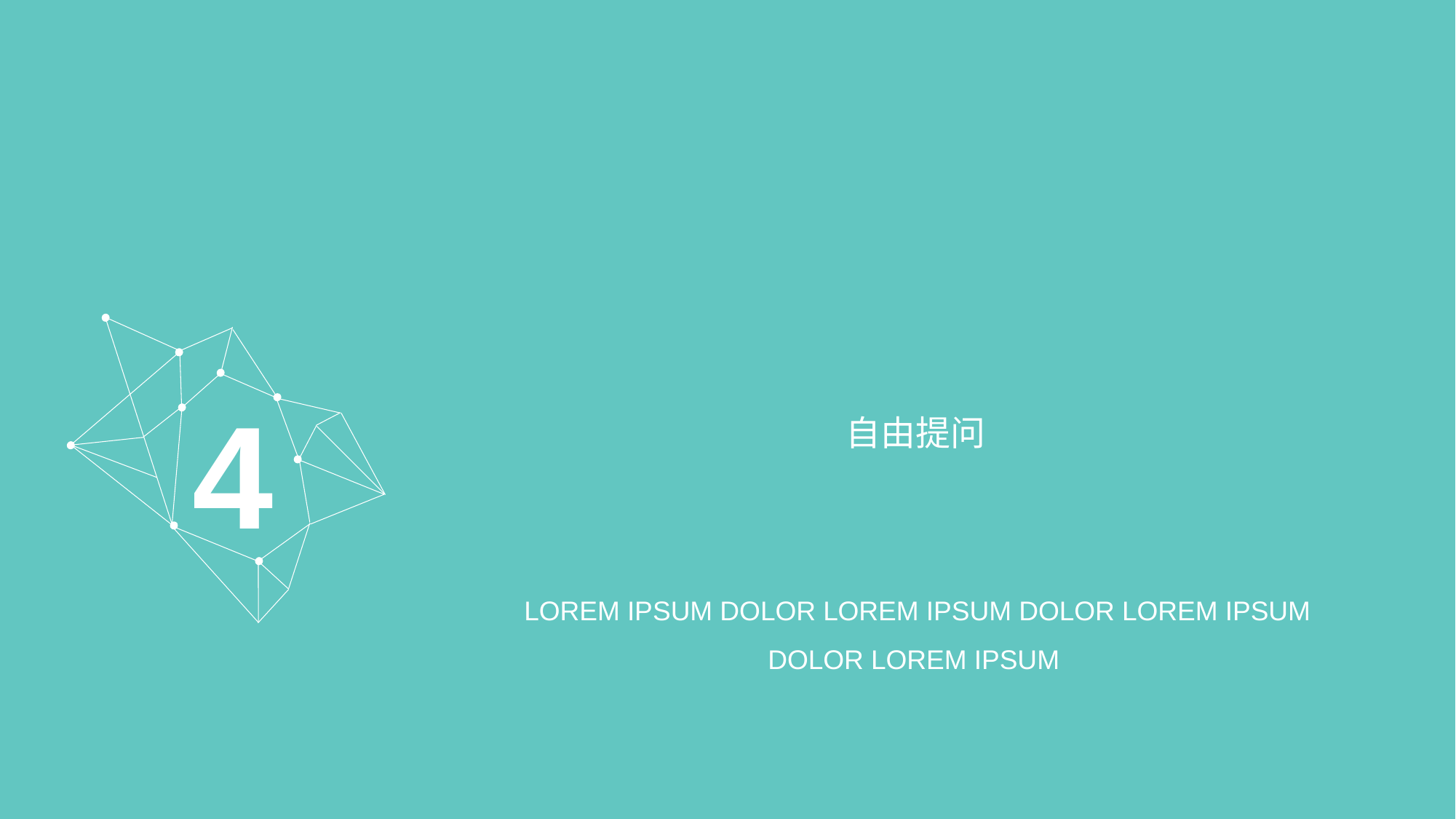

# 自由提问
4
LOREM IPSUM DOLOR LOREM IPSUM DOLOR LOREM IPSUM DOLOR LOREM IPSUM